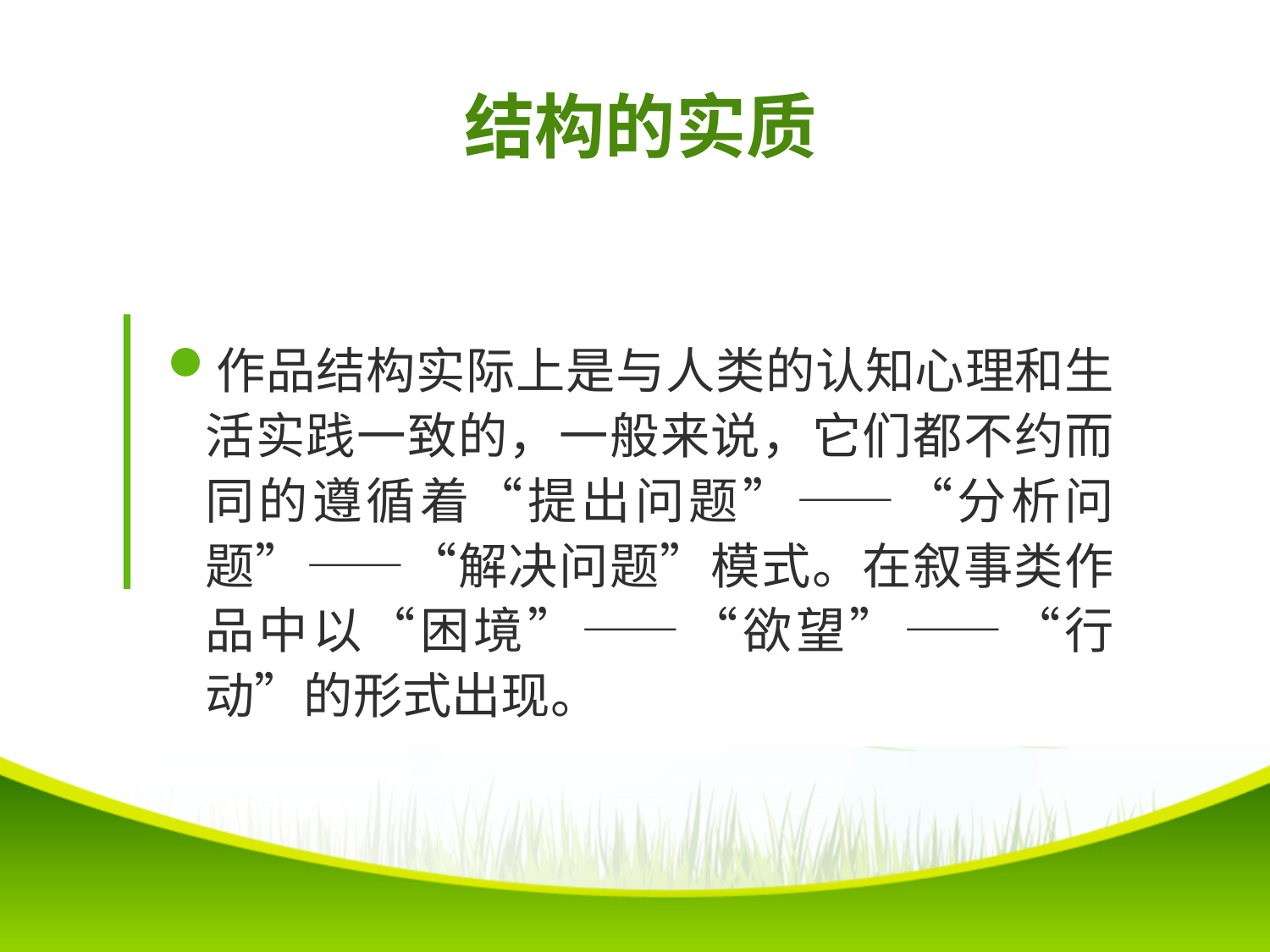

# 结构的实质
作品结构实际上是与人类的认知心理和生活实践一致的，一般来说，它们都不约而同的遵循着“提出问题”——“分析问题”——“解决问题”模式。在叙事类作品中以“困境”——“欲望”——“行动”的形式出现。